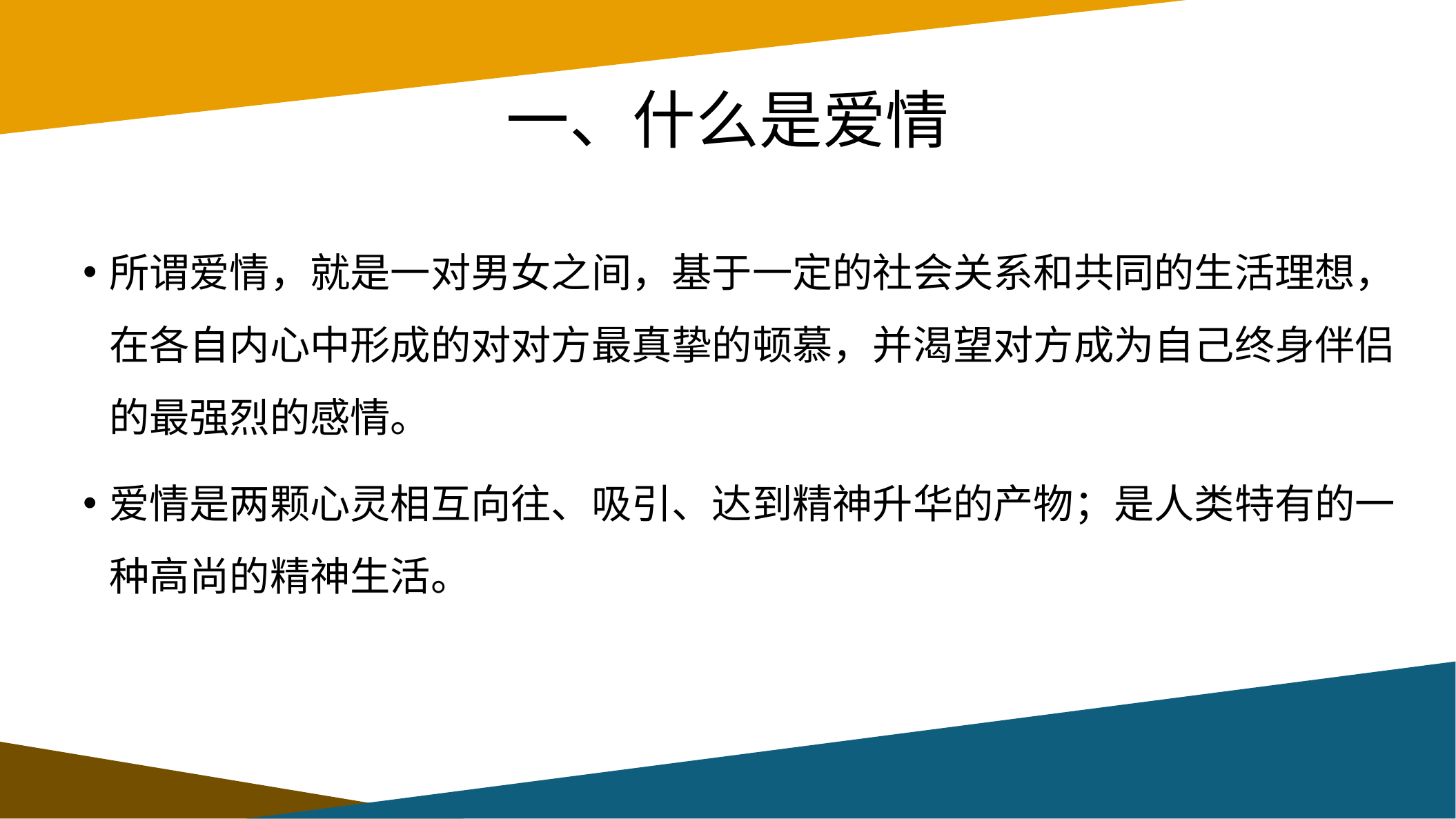

# 一、什么是爱情
所谓爱情，就是一对男女之间，基于一定的社会关系和共同的生活理想，在各自内心中形成的对对方最真挚的顿慕，并渴望对方成为自己终身伴侣的最强烈的感情。
爱情是两颗心灵相互向往、吸引、达到精神升华的产物；是人类特有的一种高尚的精神生活。